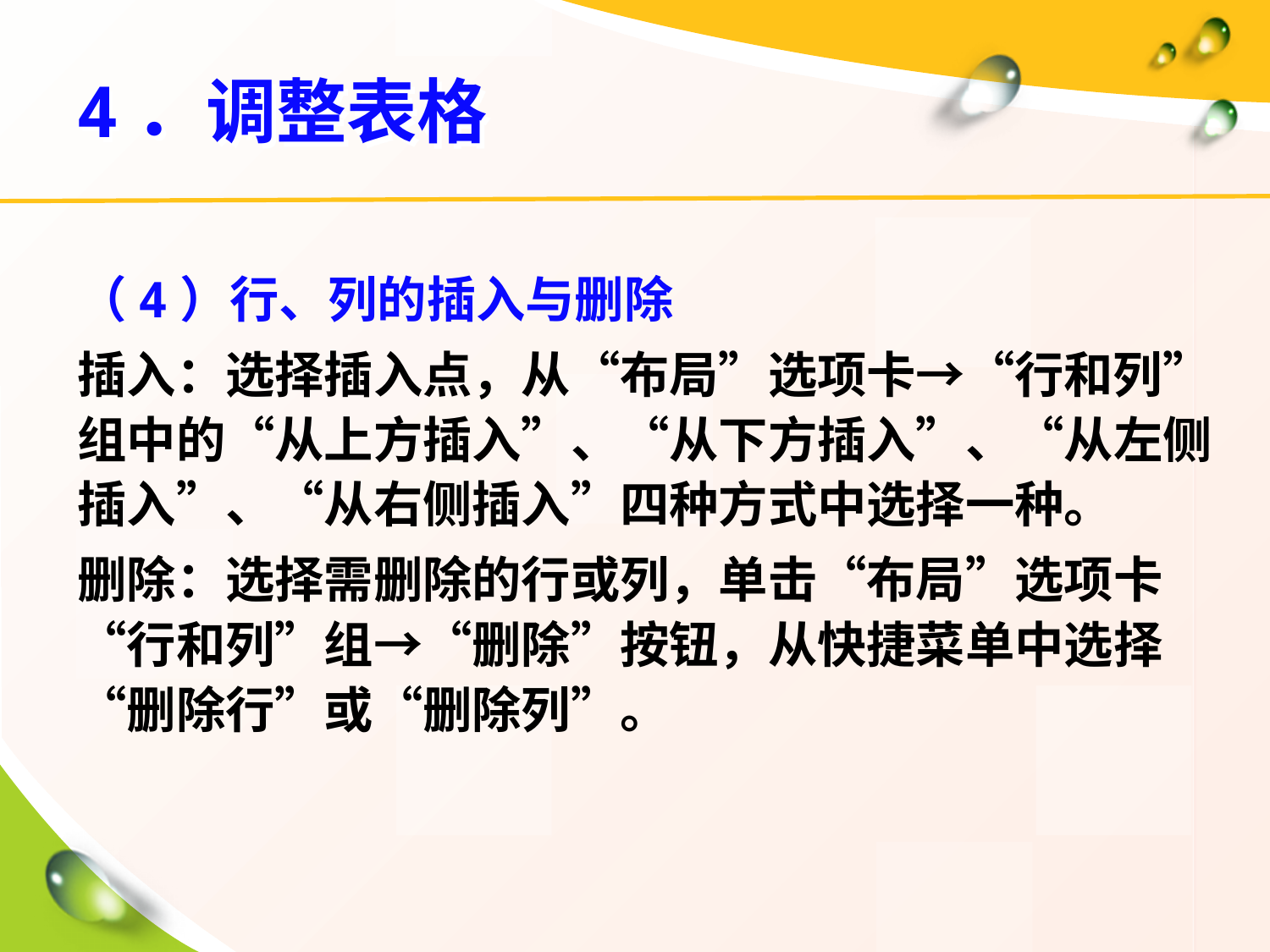

# 4．调整表格
（4）行、列的插入与删除
插入：选择插入点，从“布局”选项卡→“行和列”组中的“从上方插入”、“从下方插入”、“从左侧插入”、“从右侧插入”四种方式中选择一种。
删除：选择需删除的行或列，单击“布局”选项卡“行和列”组→“删除”按钮，从快捷菜单中选择“删除行”或“删除列”。